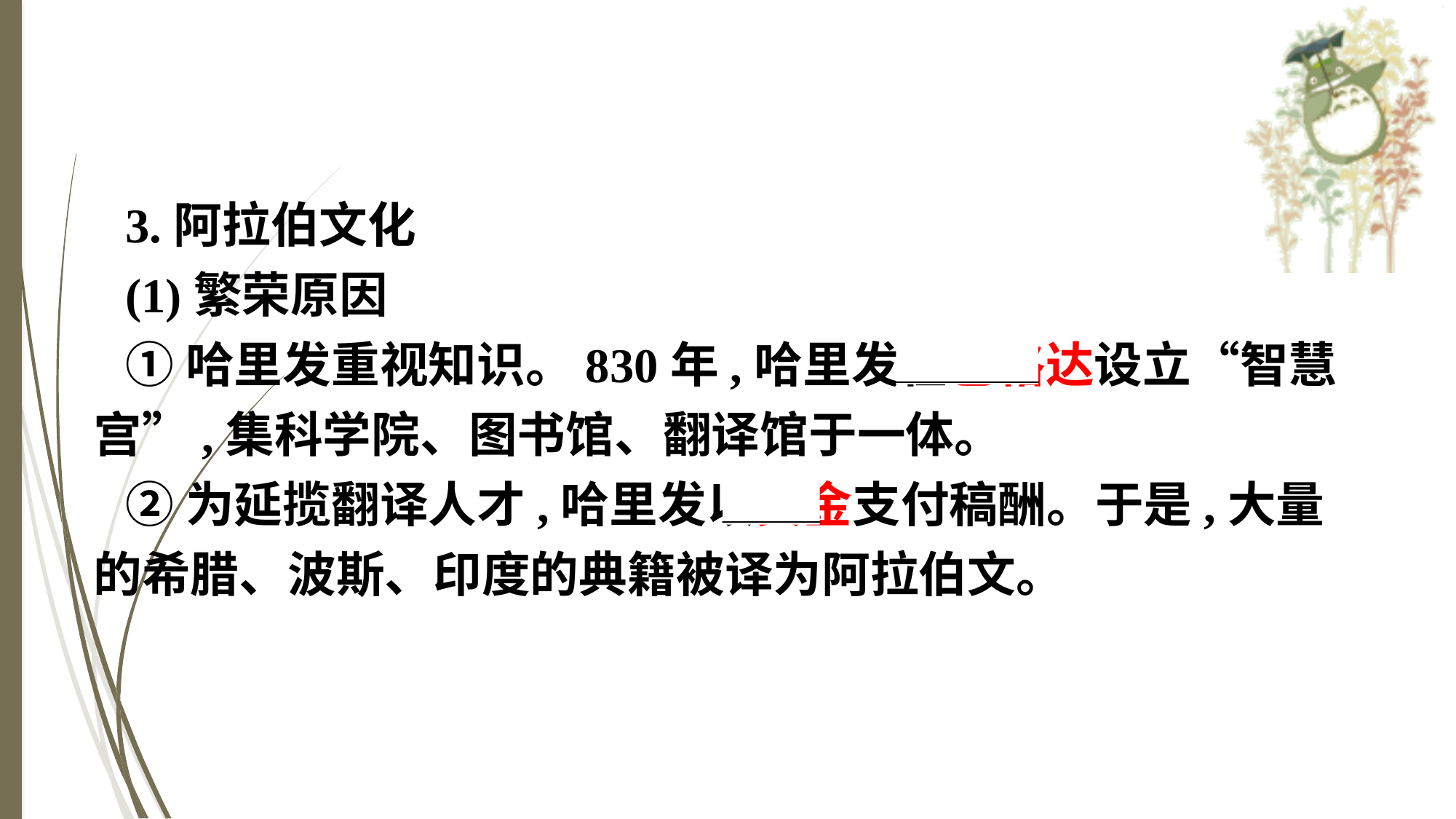

3.阿拉伯文化
(1)繁荣原因
①哈里发重视知识。830年,哈里发在巴格达设立“智慧宫”,集科学院、图书馆、翻译馆于一体。
②为延揽翻译人才,哈里发以黄金支付稿酬。于是,大量的希腊、波斯、印度的典籍被译为阿拉伯文。